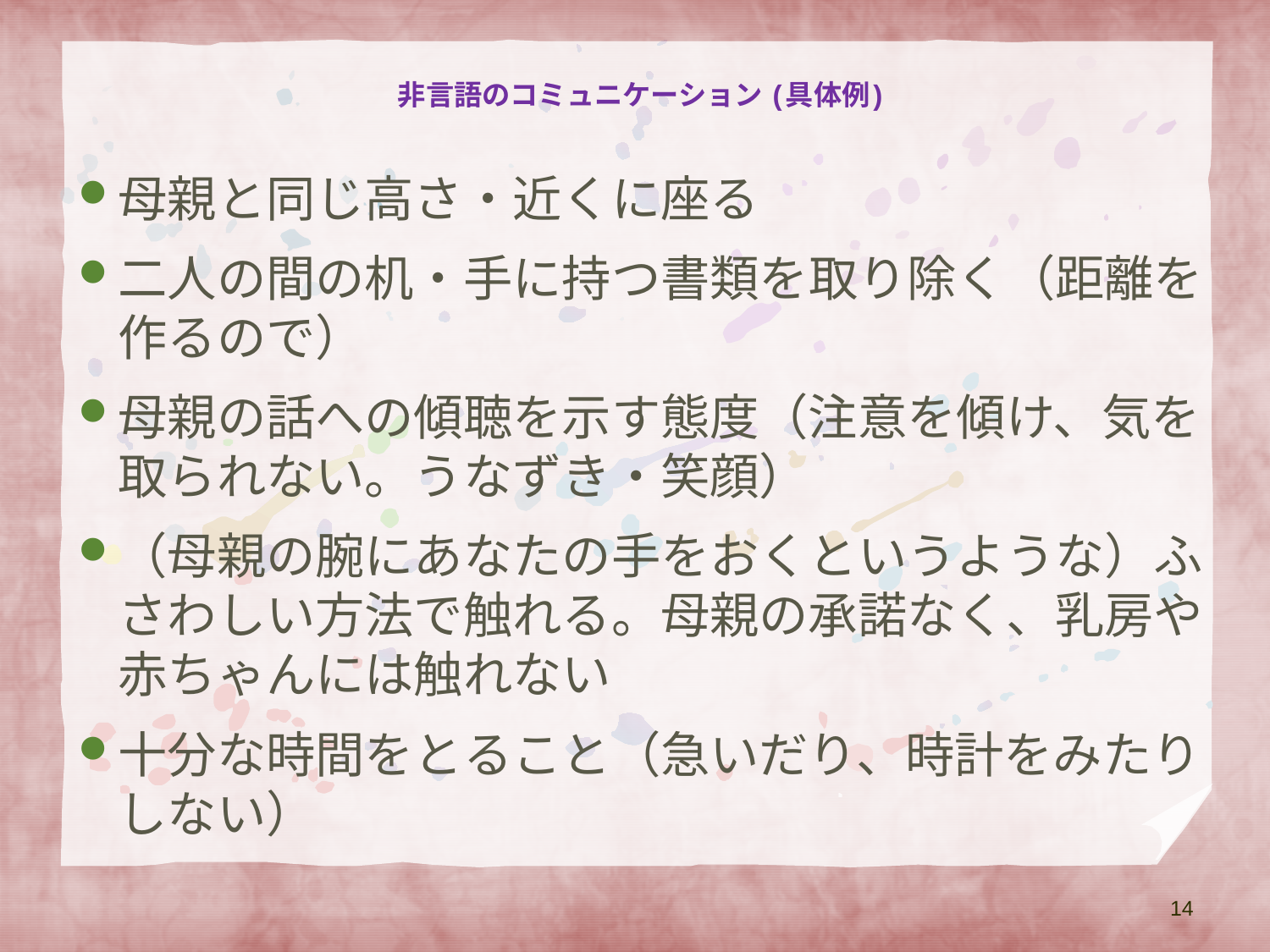

# 非言語のコミュニケーション (具体例)
母親と同じ高さ・近くに座る
二人の間の机・手に持つ書類を取り除く（距離を作るので）
母親の話への傾聴を示す態度（注意を傾け、気を取られない。うなずき・笑顔）
（母親の腕にあなたの手をおくというような）ふさわしい方法で触れる。母親の承諾なく、乳房や赤ちゃんには触れない
十分な時間をとること（急いだり、時計をみたりしない）
14